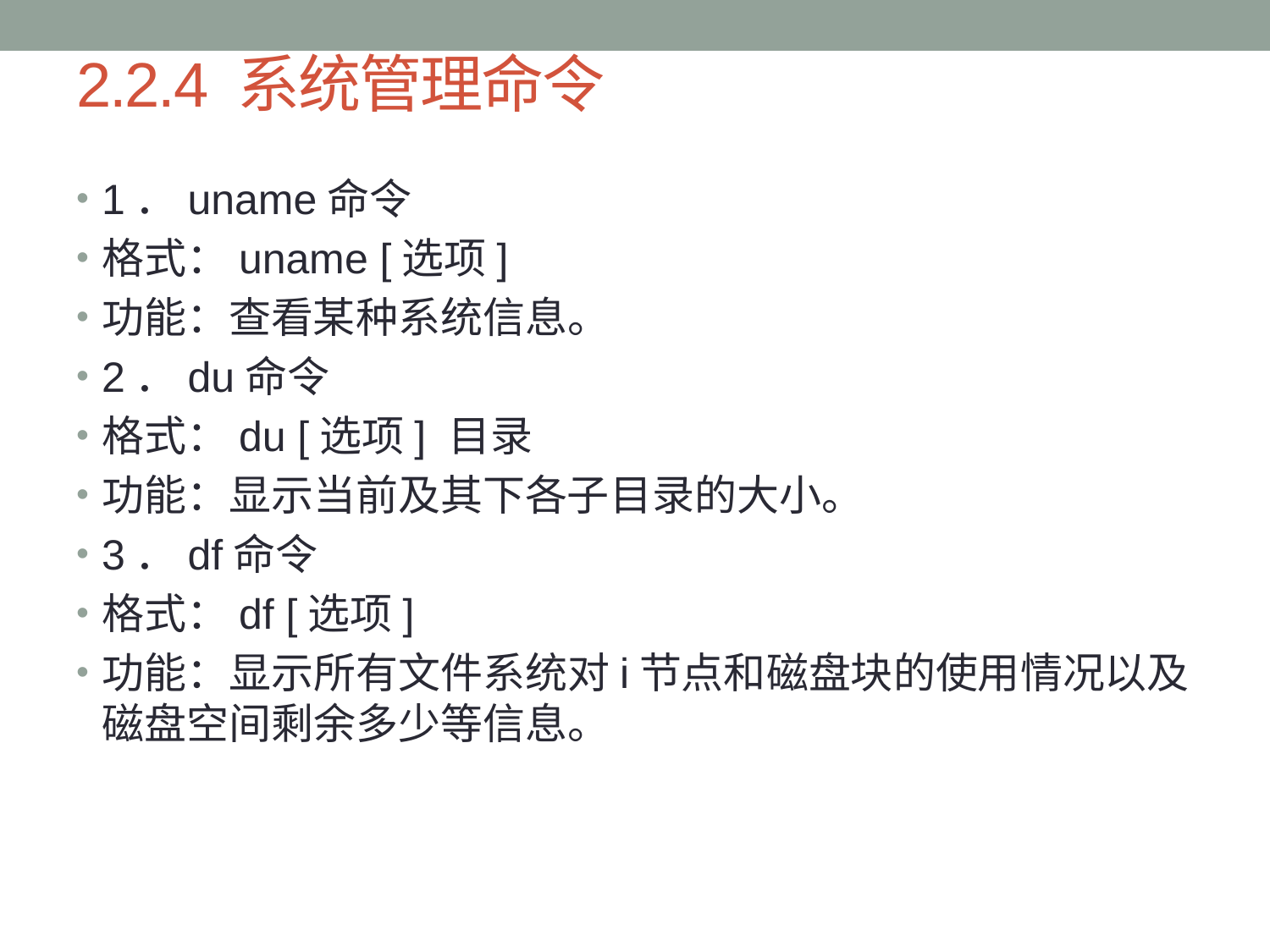

# 2.2.4 系统管理命令
1．uname命令
格式：uname [选项]
功能：查看某种系统信息。
2．du命令
格式：du [选项] 目录
功能：显示当前及其下各子目录的大小。
3．df命令
格式：df [选项]
功能：显示所有文件系统对i节点和磁盘块的使用情况以及磁盘空间剩余多少等信息。